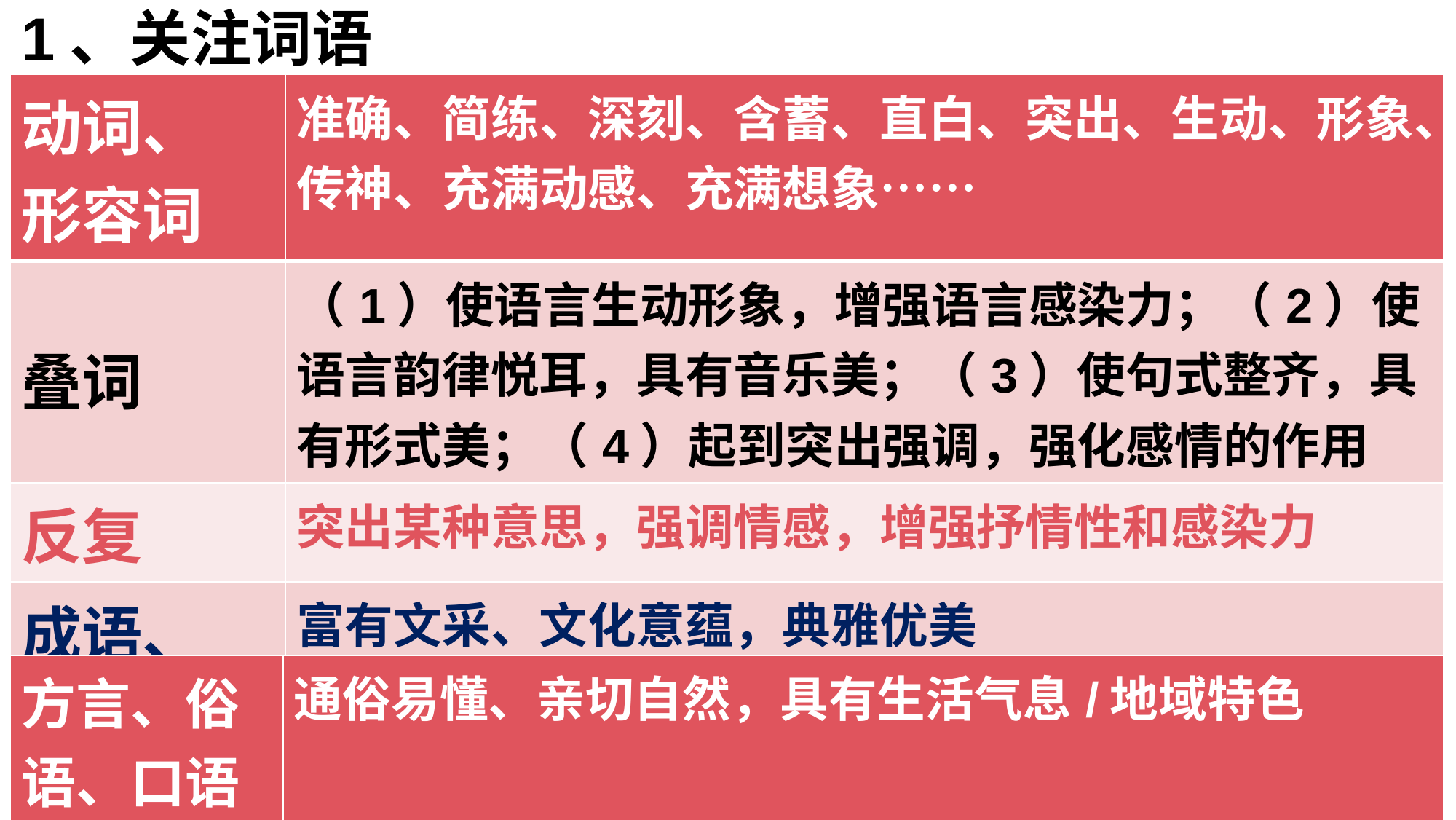

# 1、关注词语
| 动词、 形容词 | 准确、简练、深刻、含蓄、直白、突出、生动、形象、传神、充满动感、充满想象…… |
| --- | --- |
| 叠词 | （1）使语言生动形象，增强语言感染力；（2）使语言韵律悦耳，具有音乐美；（3）使句式整齐，具有形式美；（4）起到突出强调，强化感情的作用 |
| 反复 | 突出某种意思，强调情感，增强抒情性和感染力 |
| 成语、 文言 | 富有文采、文化意蕴，典雅优美 |
| 方言、俗语、口语 | 通俗易懂、亲切自然，具有生活气息/地域特色 |
| --- | --- |